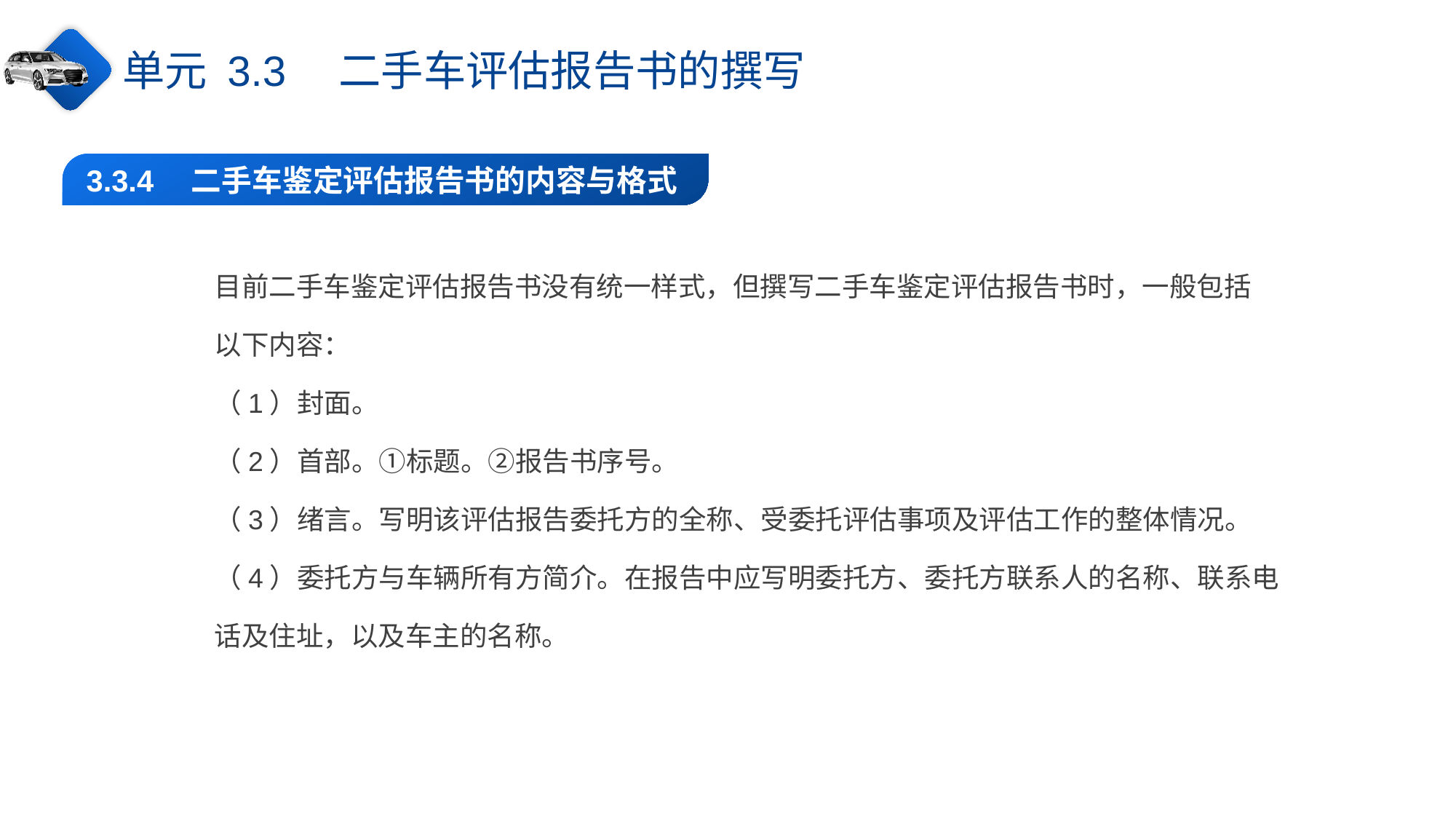

单元 3.3　二手车评估报告书的撰写
3.3.4　二手车鉴定评估报告书的内容与格式
目前二手车鉴定评估报告书没有统一样式，但撰写二手车鉴定评估报告书时，一般包括
以下内容：
（1）封面。
（2）首部。①标题。②报告书序号。
（3）绪言。写明该评估报告委托方的全称、受委托评估事项及评估工作的整体情况。
（4）委托方与车辆所有方简介。在报告中应写明委托方、委托方联系人的名称、联系电
话及住址，以及车主的名称。